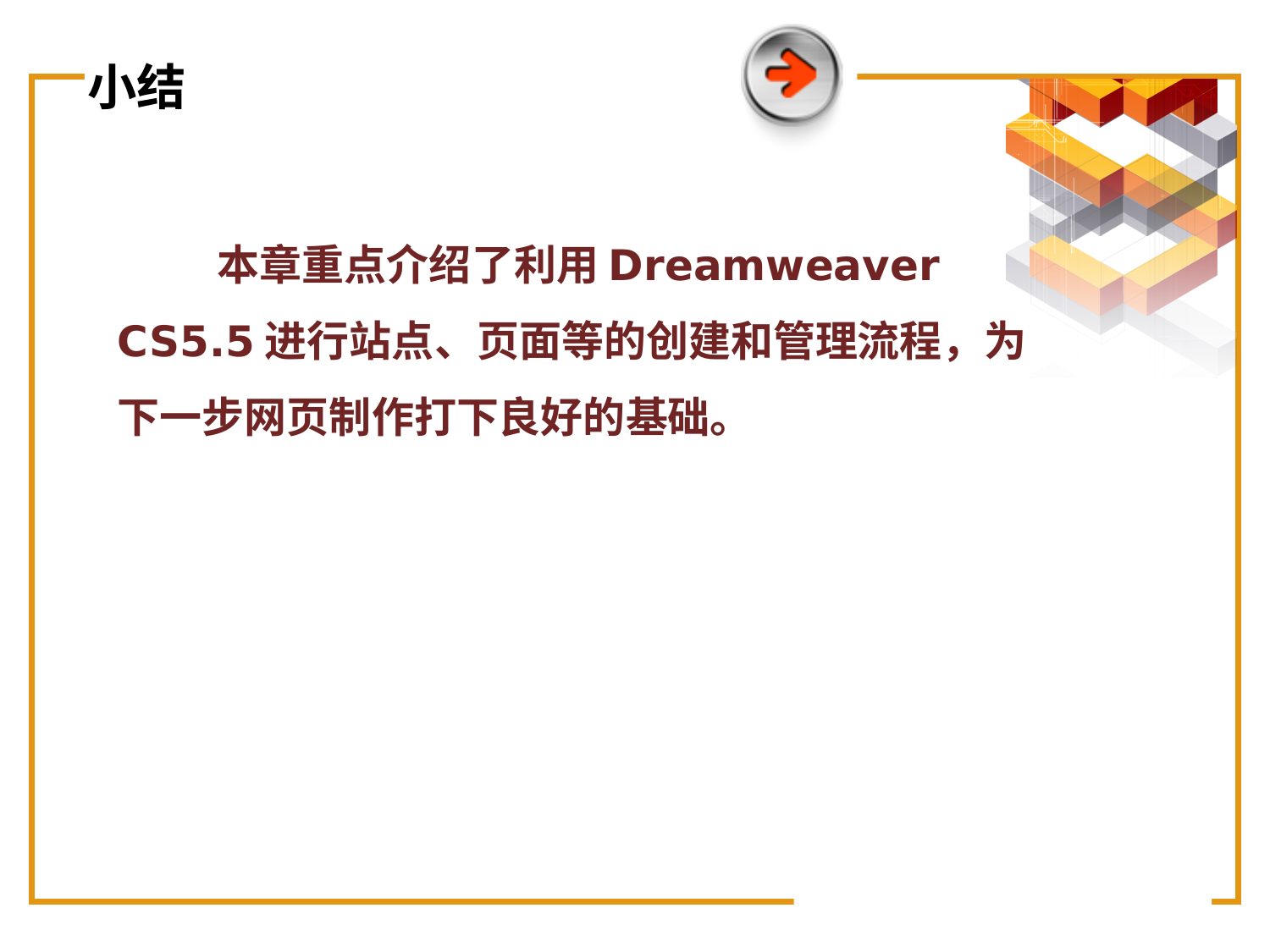

# 小结
本章重点介绍了利用Dreamweaver CS5.5进行站点、页面等的创建和管理流程，为下一步网页制作打下良好的基础。